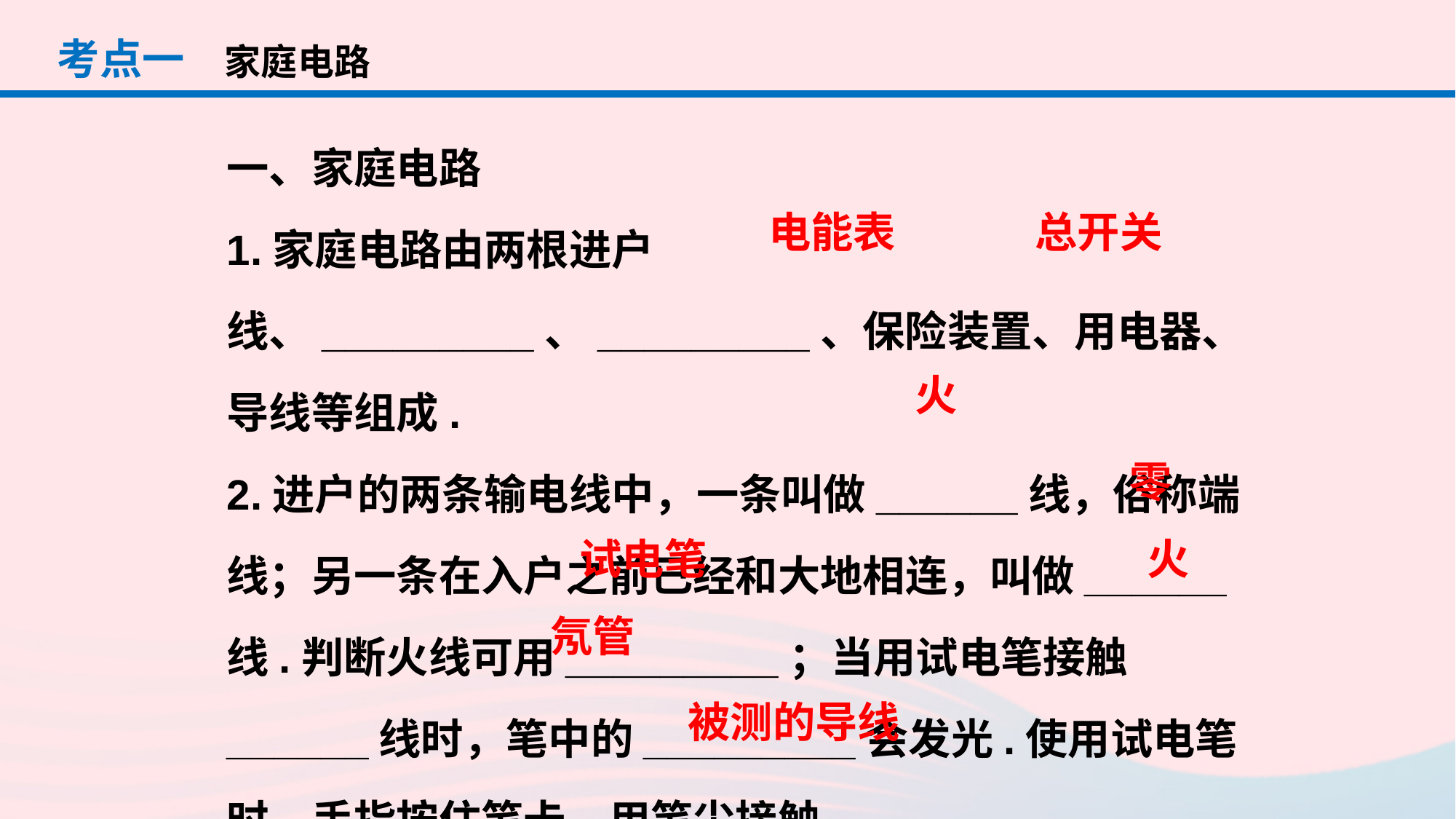

考点一

家庭电路
一、家庭电路
1.家庭电路由两根进户线、_________、_________、保险装置、用电器、导线等组成.
2.进户的两条输电线中，一条叫做______线，俗称端线；另一条在入户之前已经和大地相连，叫做______线.判断火线可用_________；当用试电笔接触______线时，笔中的_________会发光.使用试电笔时，手指按住笔卡，用笔尖接触____________.

电能表
总开关
火
零
试电笔
火
氖管
被测的导线